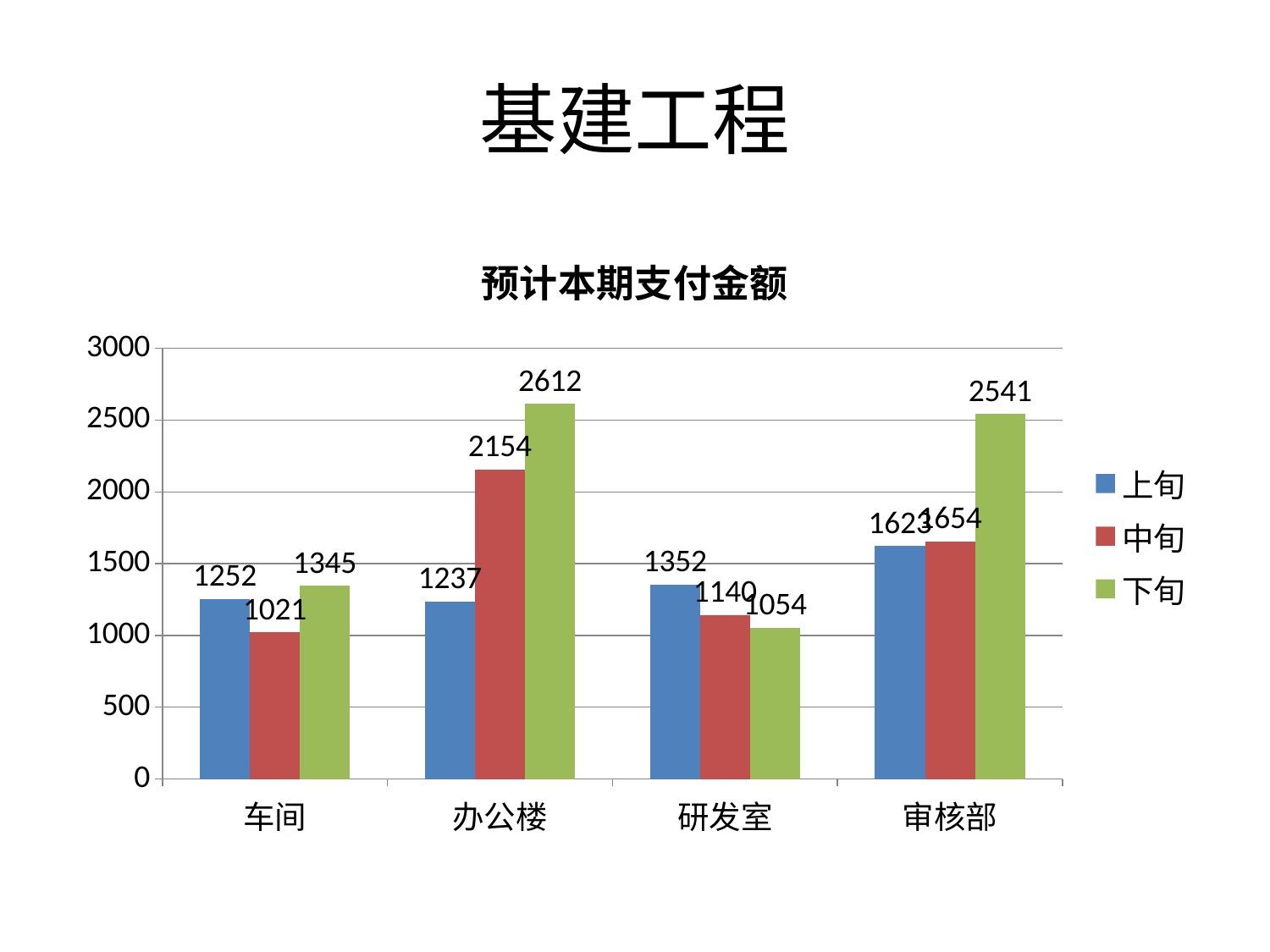

# 基建工程

### Chart: 预计本期支付金额

| Category | 上旬 | 中旬 | 下旬 |
|---|---|---|---|
| 车间 | 1252.0 | 1021.0 | 1345.0 |
| 办公楼 | 1237.0 | 2154.0 | 2612.0 |
| 研发室 | 1352.0 | 1140.0 | 1054.0 |
| 审核部 | 1623.0 | 1654.0 | 2541.0 |